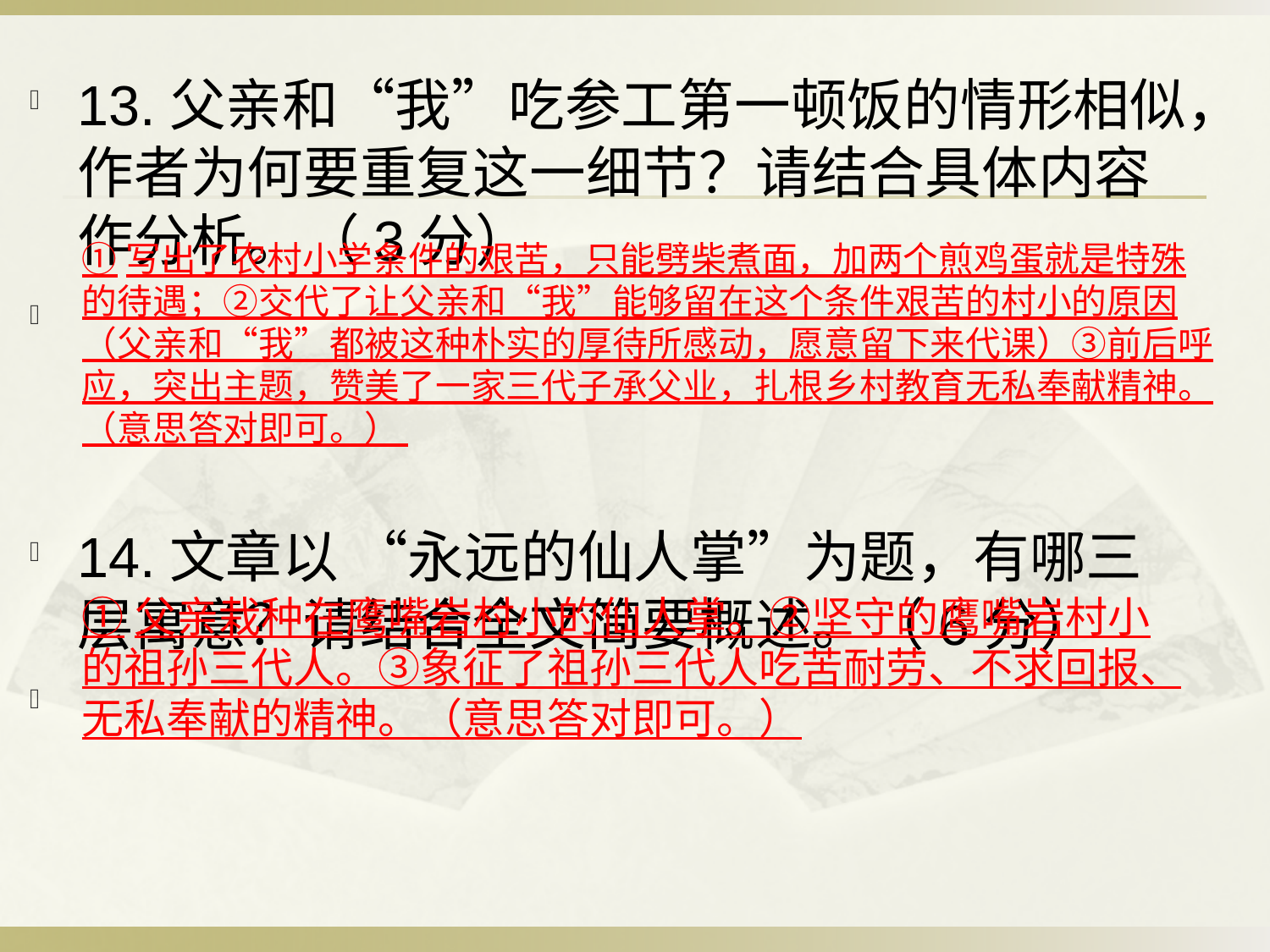

13.父亲和“我”吃参工第一顿饭的情形相似，作者为何要重复这一细节？请结合具体内容作分析。（3分）

14.文章以 “永远的仙人掌”为题，有哪三层寓意？请结合全文简要概述。（6分）

①写出了农村小学条件的艰苦，只能劈柴煮面，加两个煎鸡蛋就是特殊的待遇；②交代了让父亲和“我”能够留在这个条件艰苦的村小的原因（父亲和“我”都被这种朴实的厚待所感动，愿意留下来代课）③前后呼应，突出主题，赞美了一家三代子承父业，扎根乡村教育无私奉献精神。（意思答对即可。）
①父亲栽种在鹰嘴岩村小的仙人掌。②坚守的鹰嘴岩村小的祖孙三代人。③象征了祖孙三代人吃苦耐劳、不求回报、无私奉献的精神。（意思答对即可。）